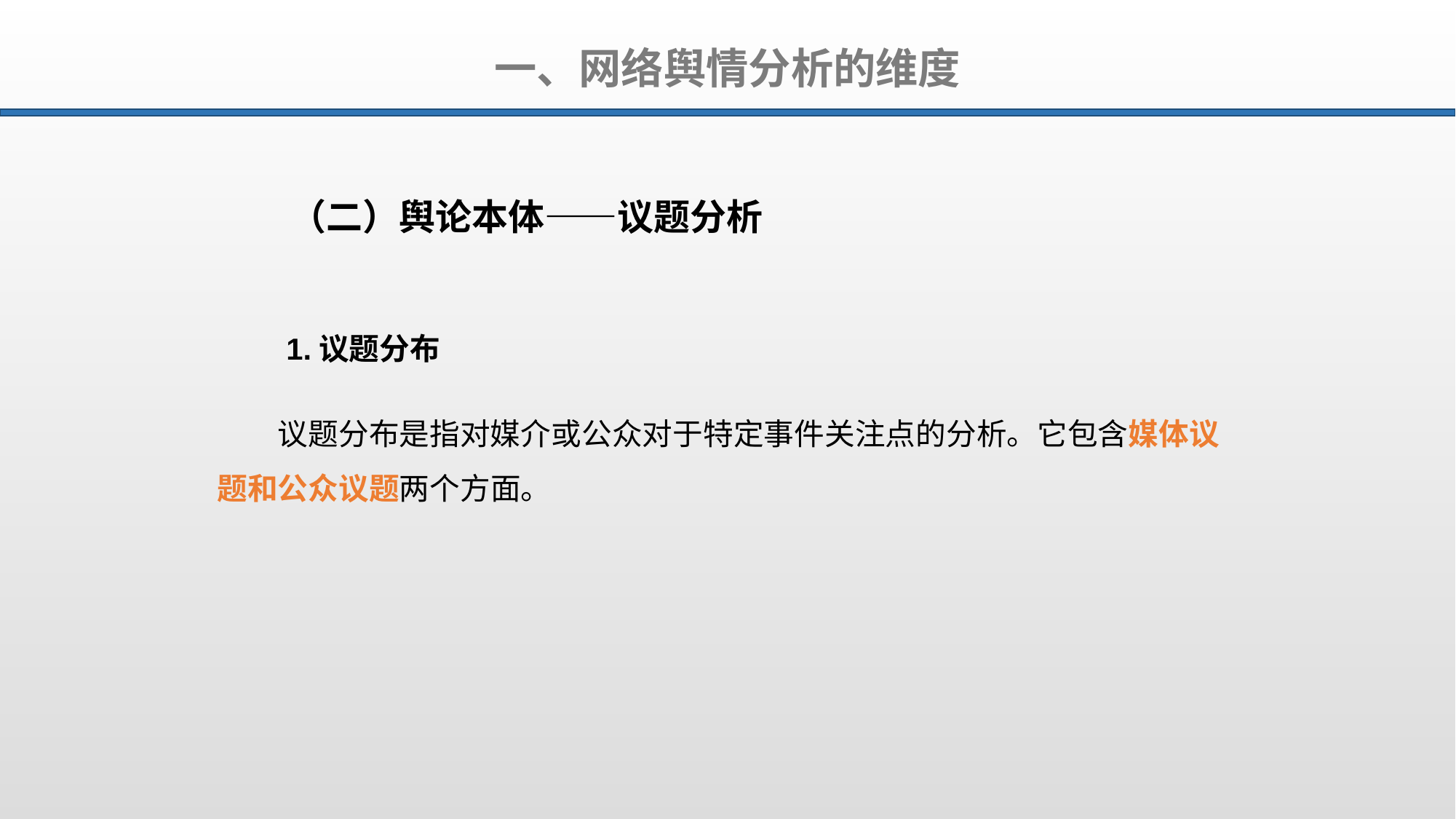

一、网络舆情分析的维度

（二）舆论本体——议题分析
 1.议题分布
议题分布是指对媒介或公众对于特定事件关注点的分析。它包含媒体议题和公众议题两个方面。